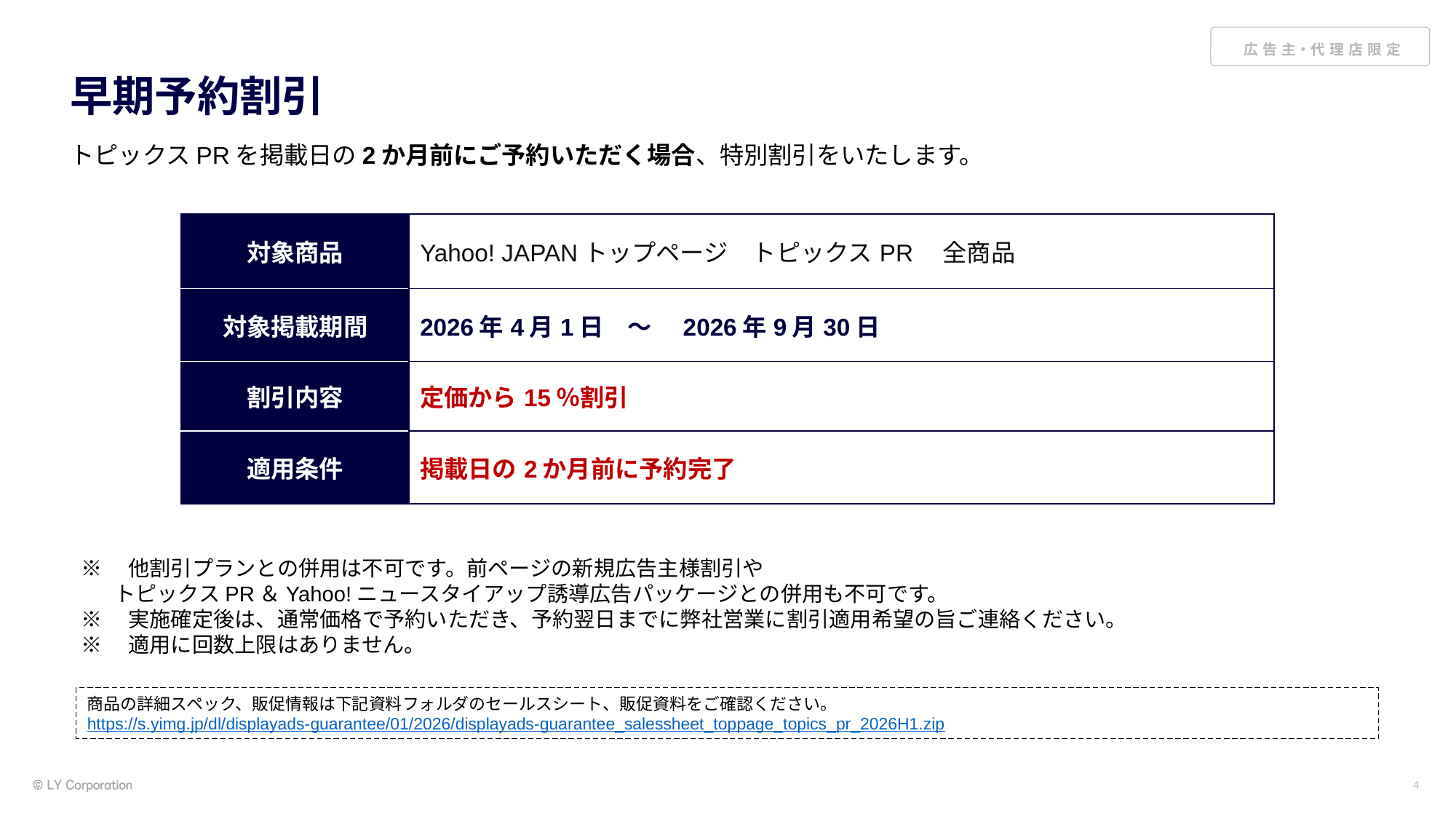

# 早期予約割引
トピックスPRを掲載日の2か月前にご予約いただく場合、特別割引をいたします。
| 対象商品 | Yahoo! JAPANトップページ　トピックスPR　全商品 |
| --- | --- |
| 対象掲載期間 | 2026年4月1日　～　2026年9月30日 |
| 割引内容 | 定価から15％割引 |
| 適用条件 | 掲載日の2か月前に予約完了 |
※　他割引プランとの併用は不可です。前ページの新規広告主様割引や
      トピックスPR＆Yahoo!ニュースタイアップ誘導広告パッケージとの併用も不可です。
※　実施確定後は、通常価格で予約いただき、予約翌日までに弊社営業に割引適用希望の旨ご連絡ください。
※　適用に回数上限はありません。
商品の詳細スペック、販促情報は下記資料フォルダのセールスシート、販促資料をご確認ください。
https://s.yimg.jp/dl/displayads-guarantee/01/2026/displayads-guarantee_salessheet_toppage_topics_pr_2026H1.zip